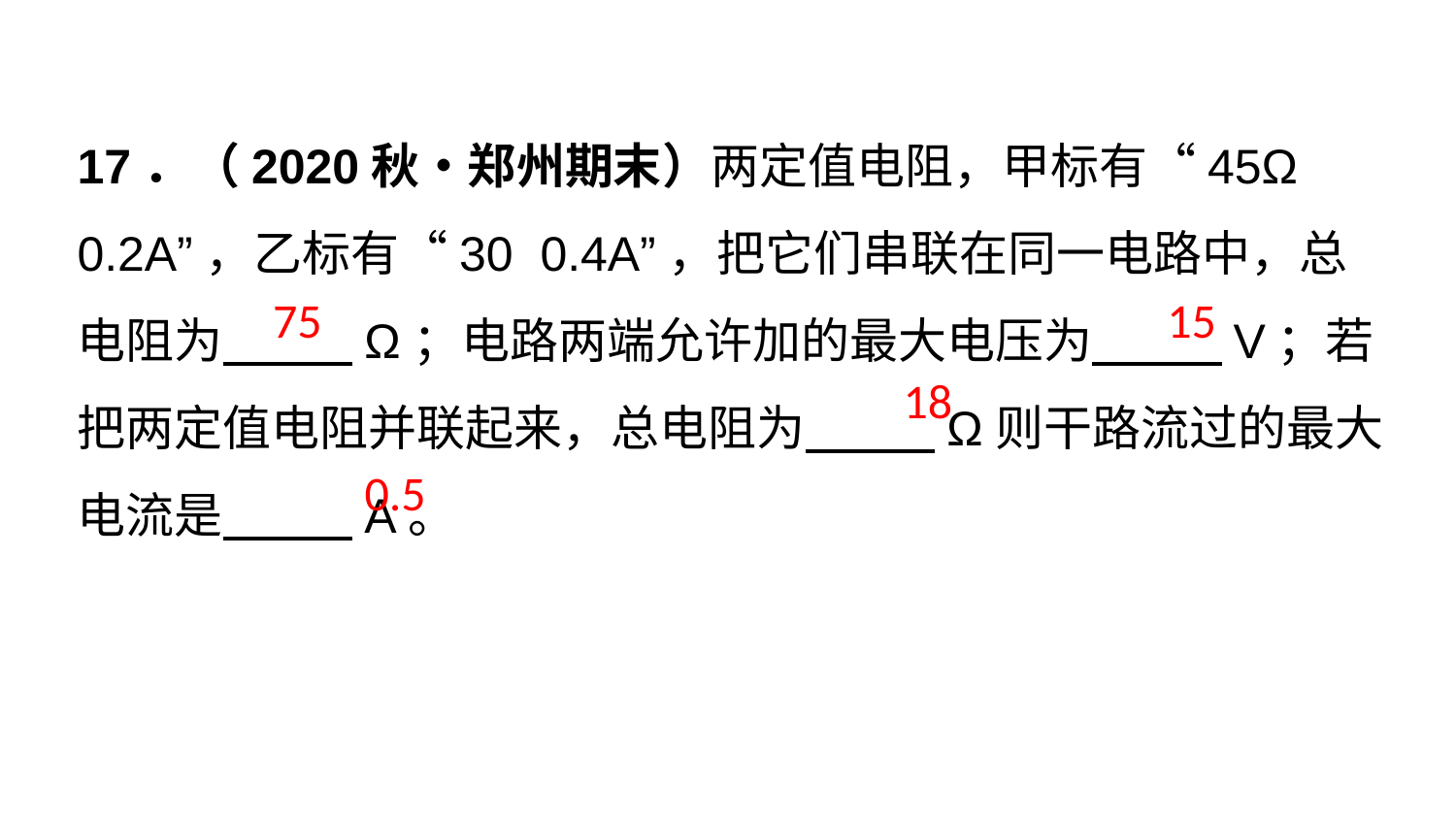

17．（2020秋•郑州期末）两定值电阻，甲标有“45Ω 0.2A”，乙标有“30  0.4A”，把它们串联在同一电路中，总电阻为　   　Ω；电路两端允许加的最大电压为　   　V；若把两定值电阻并联起来，总电阻为　   　Ω则干路流过的最大电流是　   　A。
75
15
18
0.5